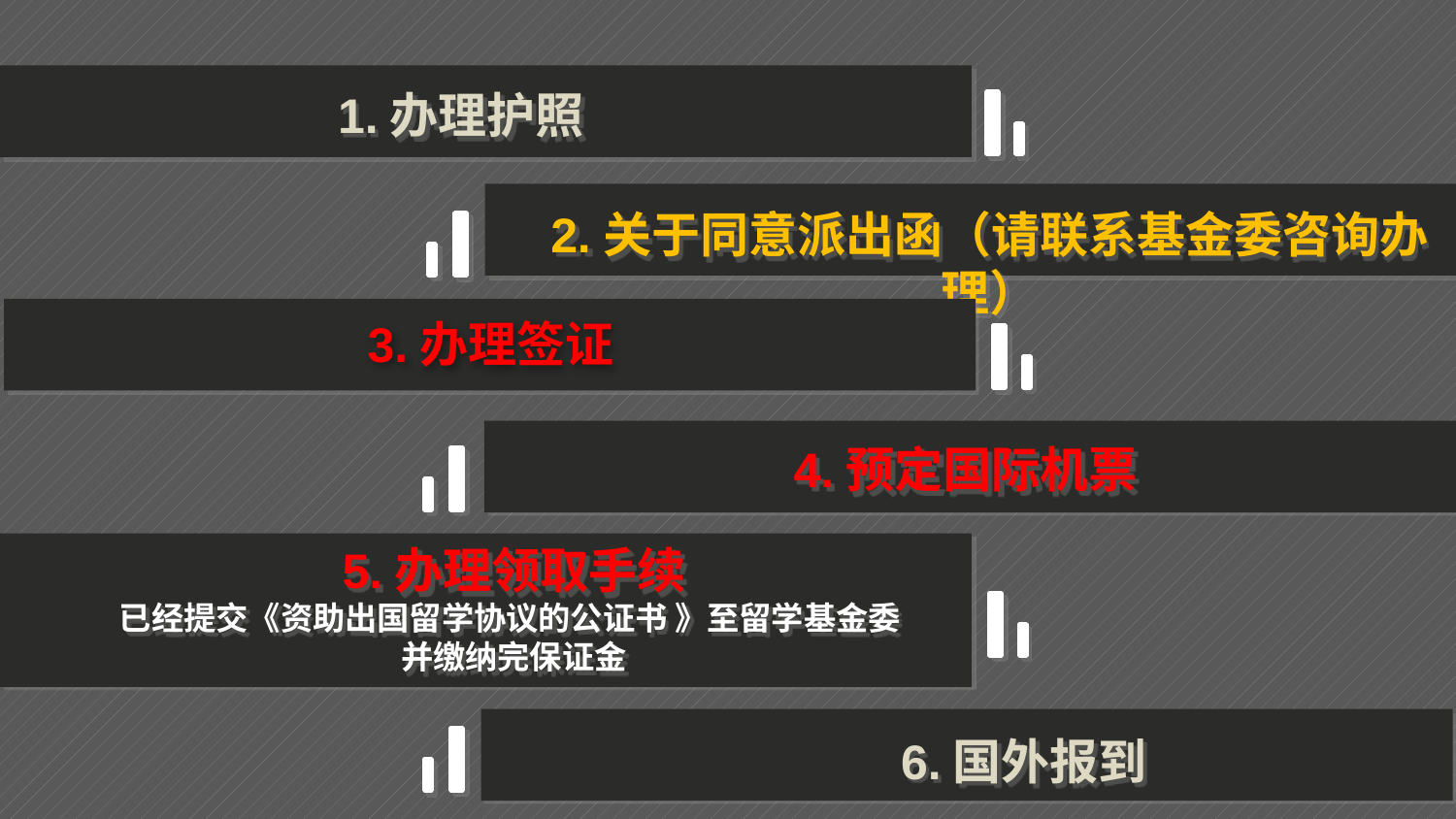

1.办理护照

2.关于同意派出函（请联系基金委咨询办理）

3.办理签证

4.预定国际机票

5.办理领取手续
已经提交《资助出国留学协议的公证书 》至留学基金委
并缴纳完保证金

6.国外报到